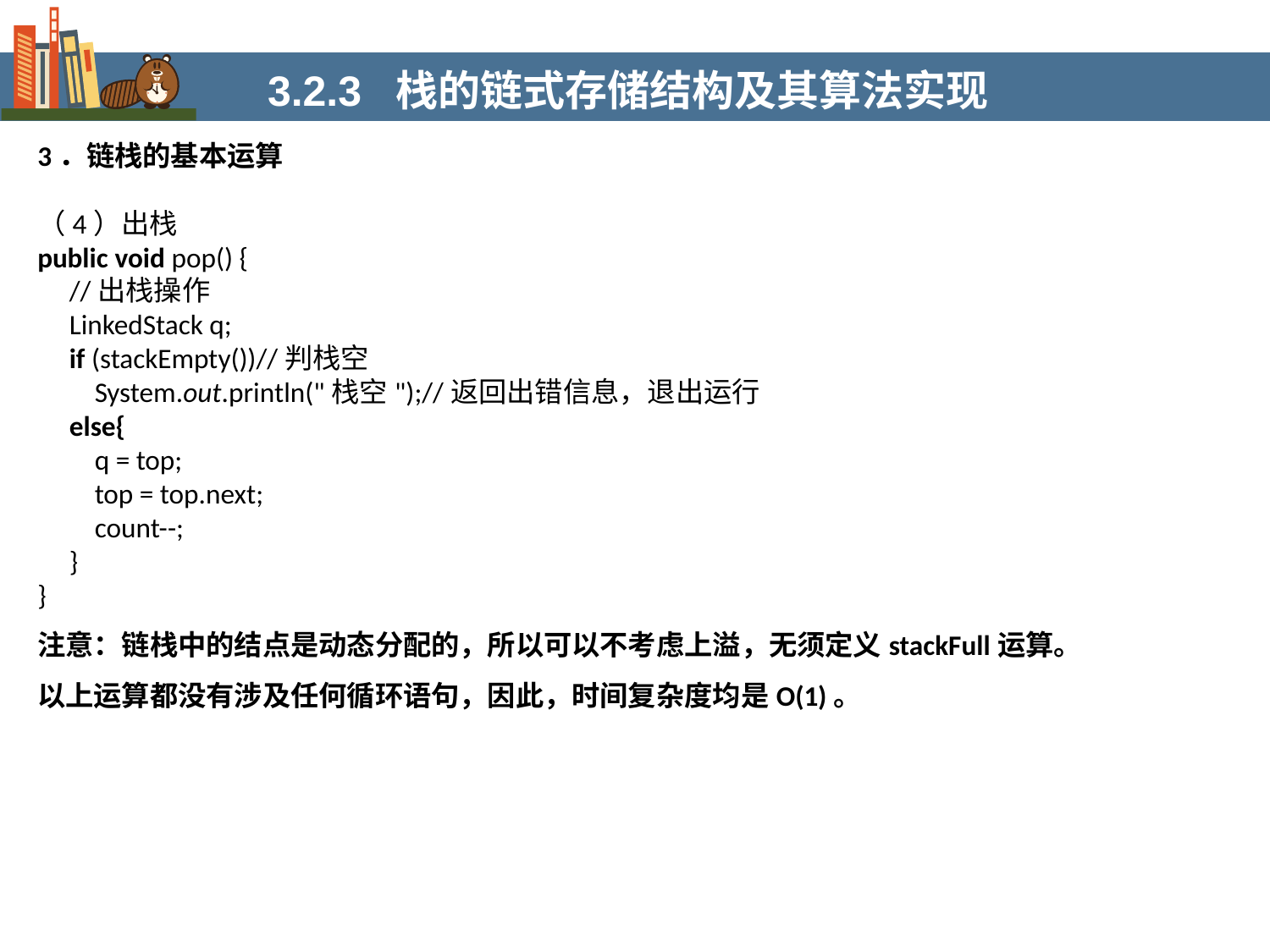

3.2.3  栈的链式存储结构及其算法实现
3．链栈的基本运算

（4）出栈
public void pop() {
     //出栈操作
     LinkedStack q;
     if (stackEmpty())//判栈空
         System.out.println("栈空");//返回出错信息，退出运行
     else{
         q = top;
         top = top.next;
         count--;
     }
}
注意：链栈中的结点是动态分配的，所以可以不考虑上溢，无须定义stackFull运算。
以上运算都没有涉及任何循环语句，因此，时间复杂度均是O(1)。